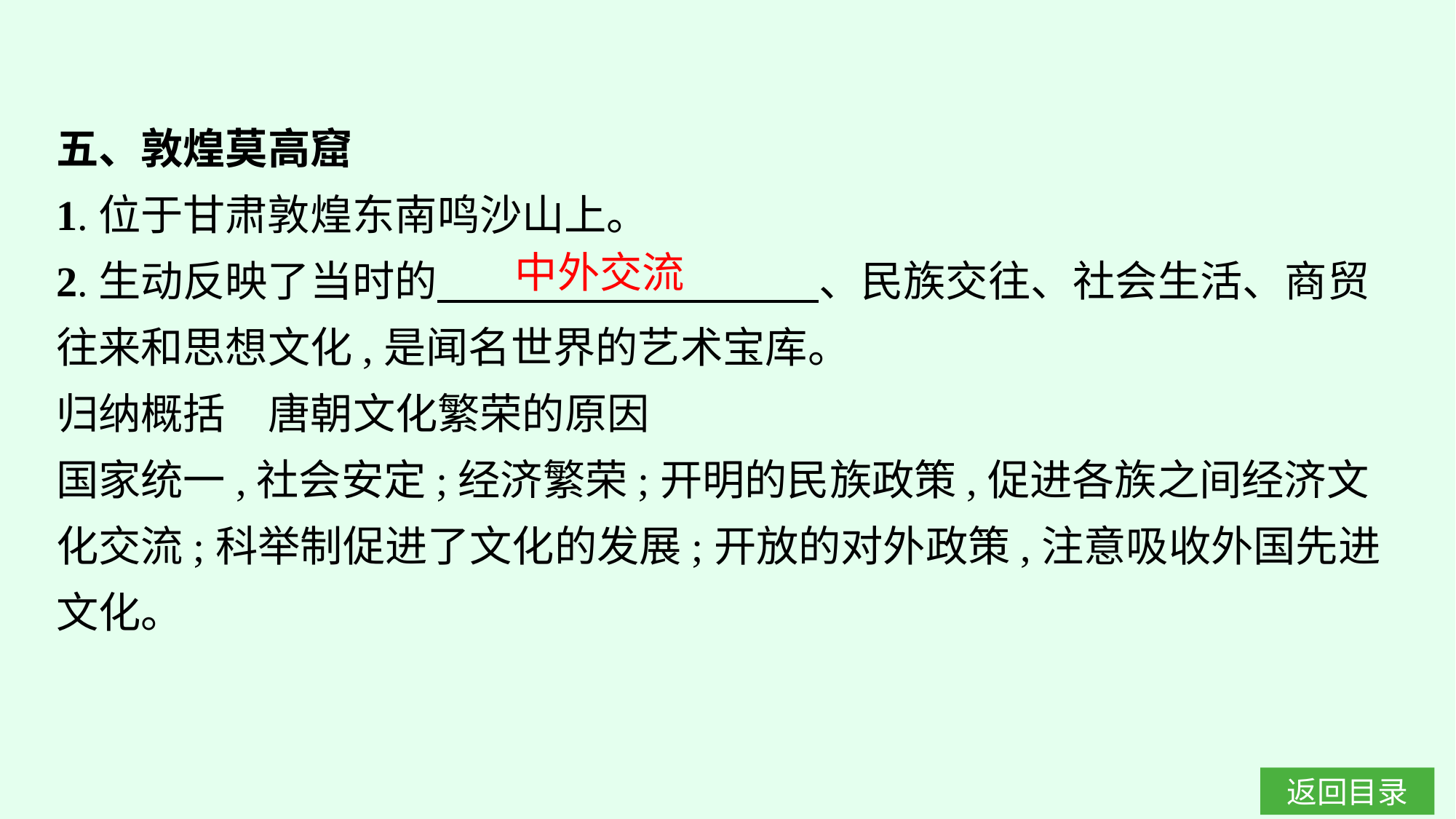

五、敦煌莫高窟
1.位于甘肃敦煌东南鸣沙山上。
2.生动反映了当时的　　　　　　　　　、民族交往、社会生活、商贸往来和思想文化,是闻名世界的艺术宝库。
归纳概括　唐朝文化繁荣的原因
国家统一,社会安定;经济繁荣;开明的民族政策,促进各族之间经济文化交流;科举制促进了文化的发展;开放的对外政策,注意吸收外国先进文化。
中外交流